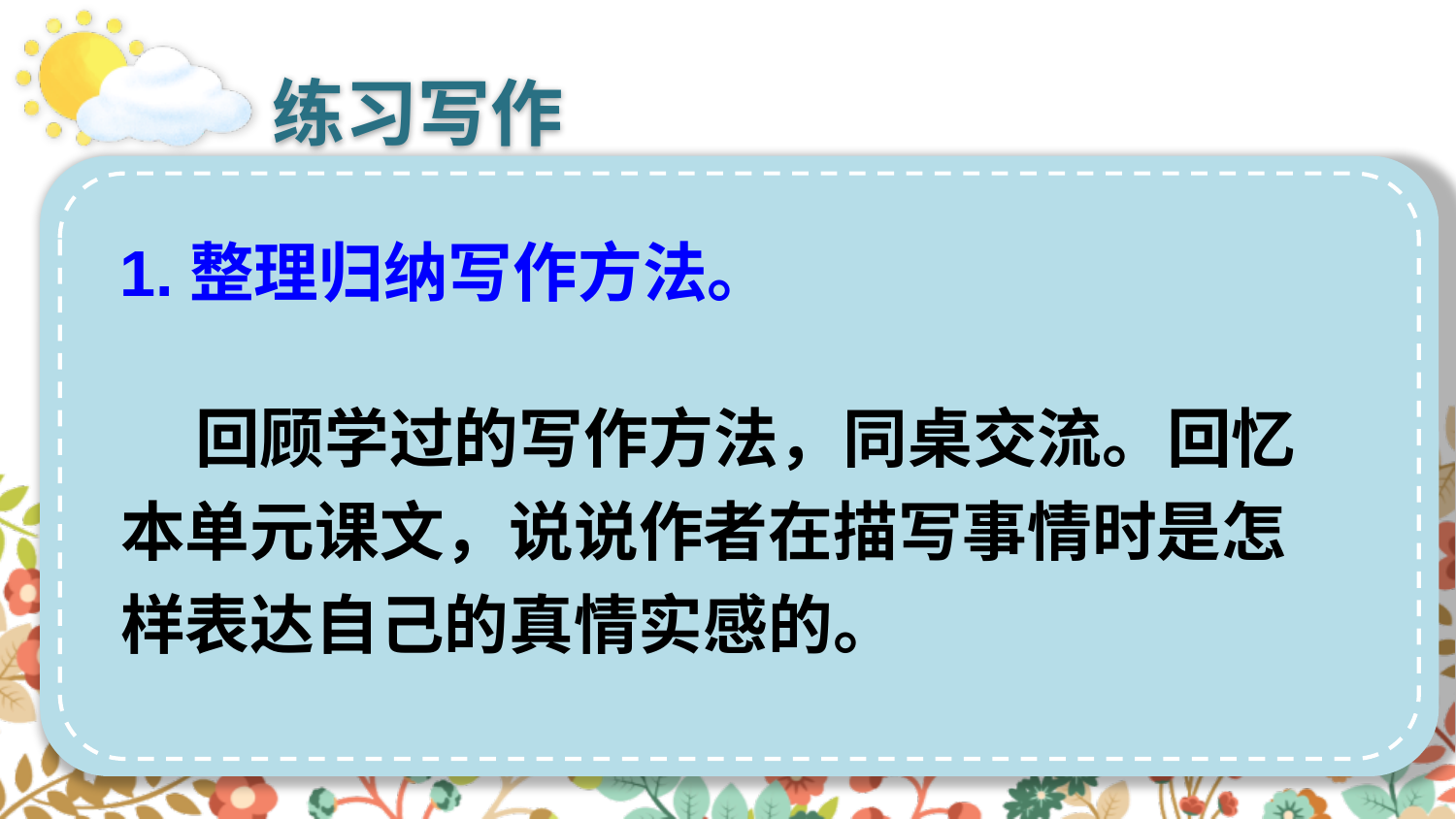

练习写作
1.整理归纳写作方法。
    回顾学过的写作方法，同桌交流。回忆本单元课文，说说作者在描写事情时是怎样表达自己的真情实感的。